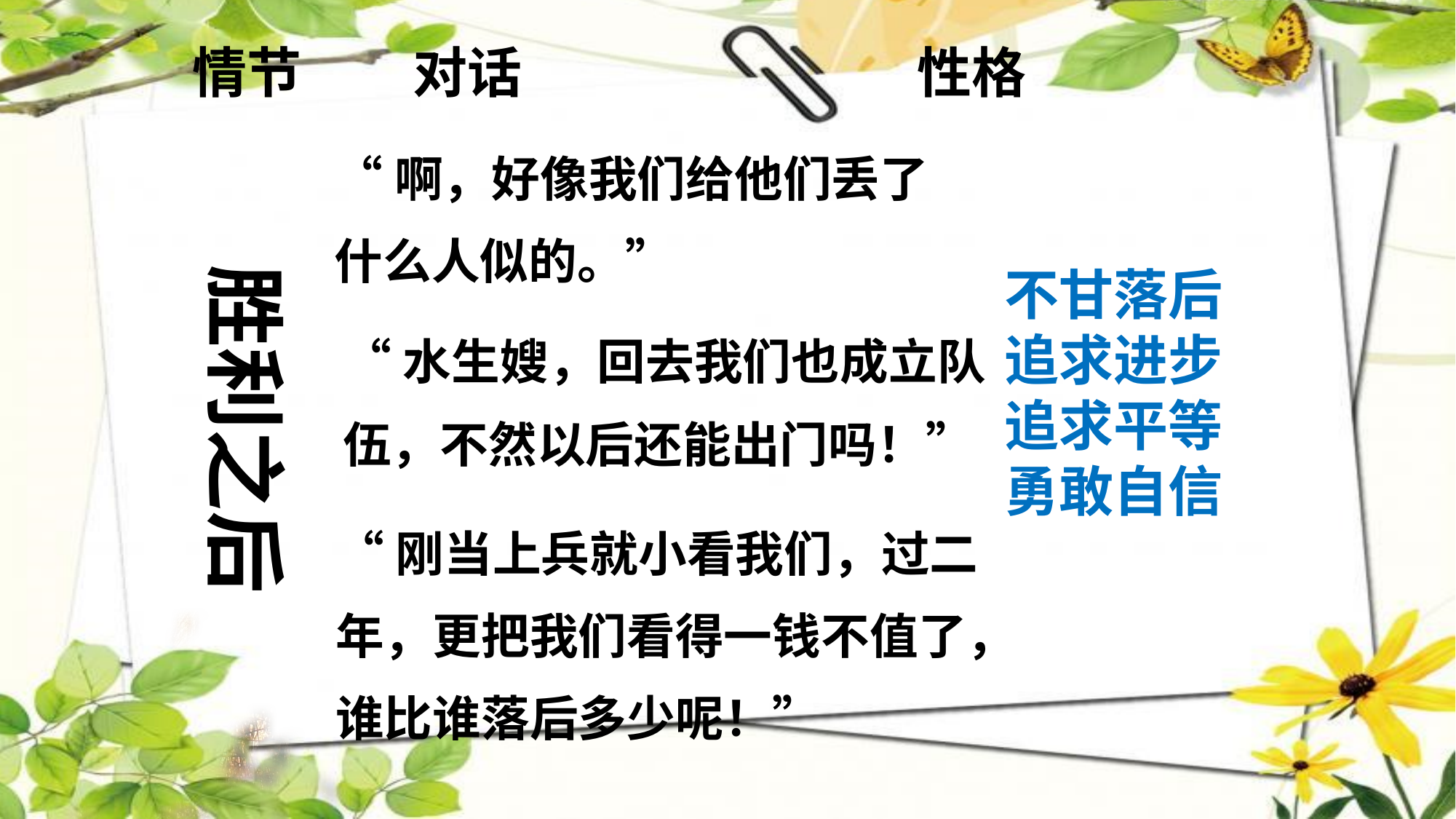

情节         对话                                性格
“啊，好像我们给他们丢了
什么人似的。”
胜利之后
不甘落后追求进步追求平等
勇敢自信
“水生嫂，回去我们也成立队
伍，不然以后还能出门吗！”
“刚当上兵就小看我们，过二
年，更把我们看得一钱不值了，
谁比谁落后多少呢！”